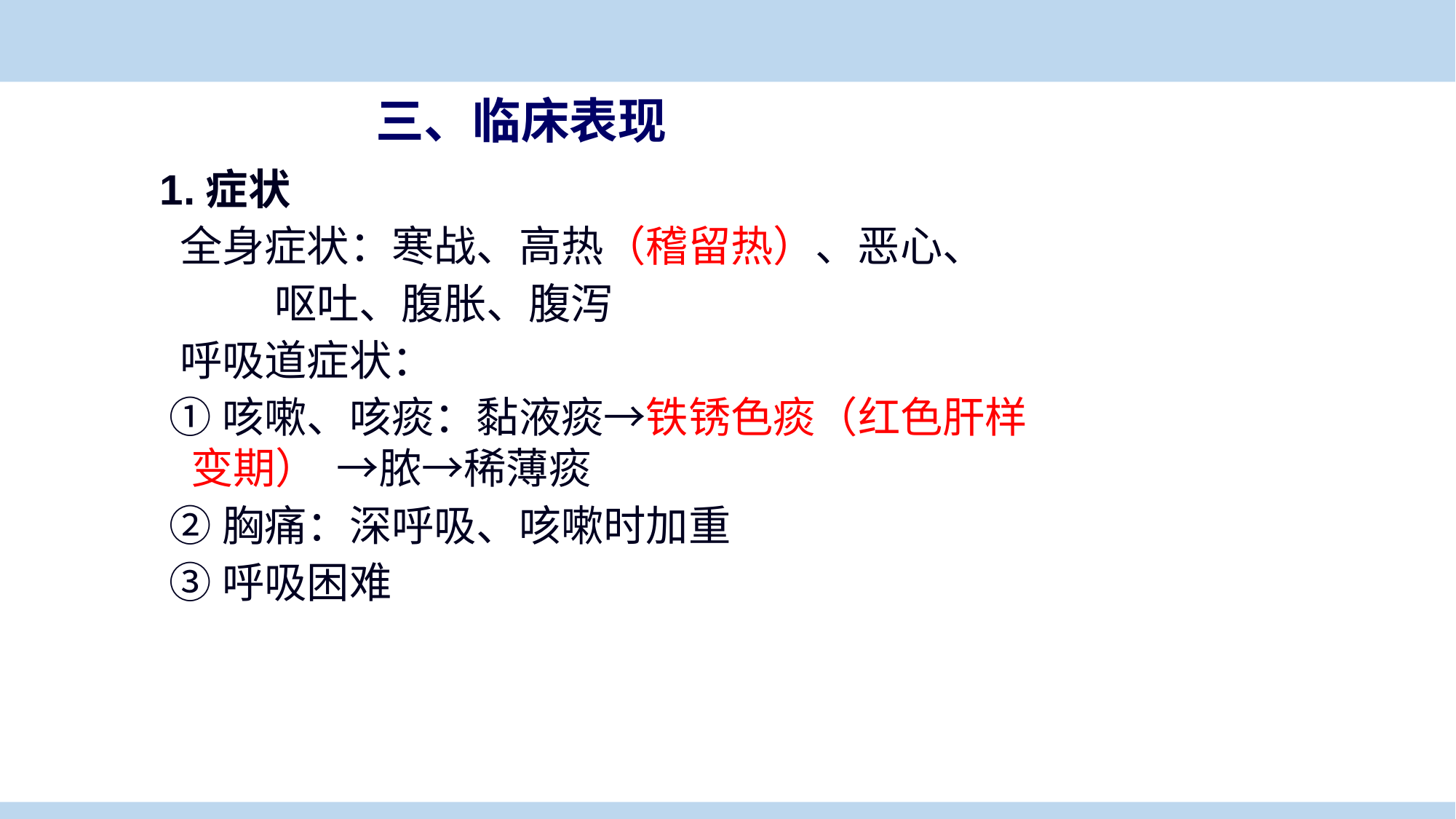

三、临床表现
1.症状
 全身症状：寒战、高热（稽留热）、恶心、
           呕吐、腹胀、腹泻
 呼吸道症状：
 ①咳嗽、咳痰：黏液痰→铁锈色痰（红色肝样变期）  →脓→稀薄痰
 ②胸痛：深呼吸、咳嗽时加重
 ③呼吸困难